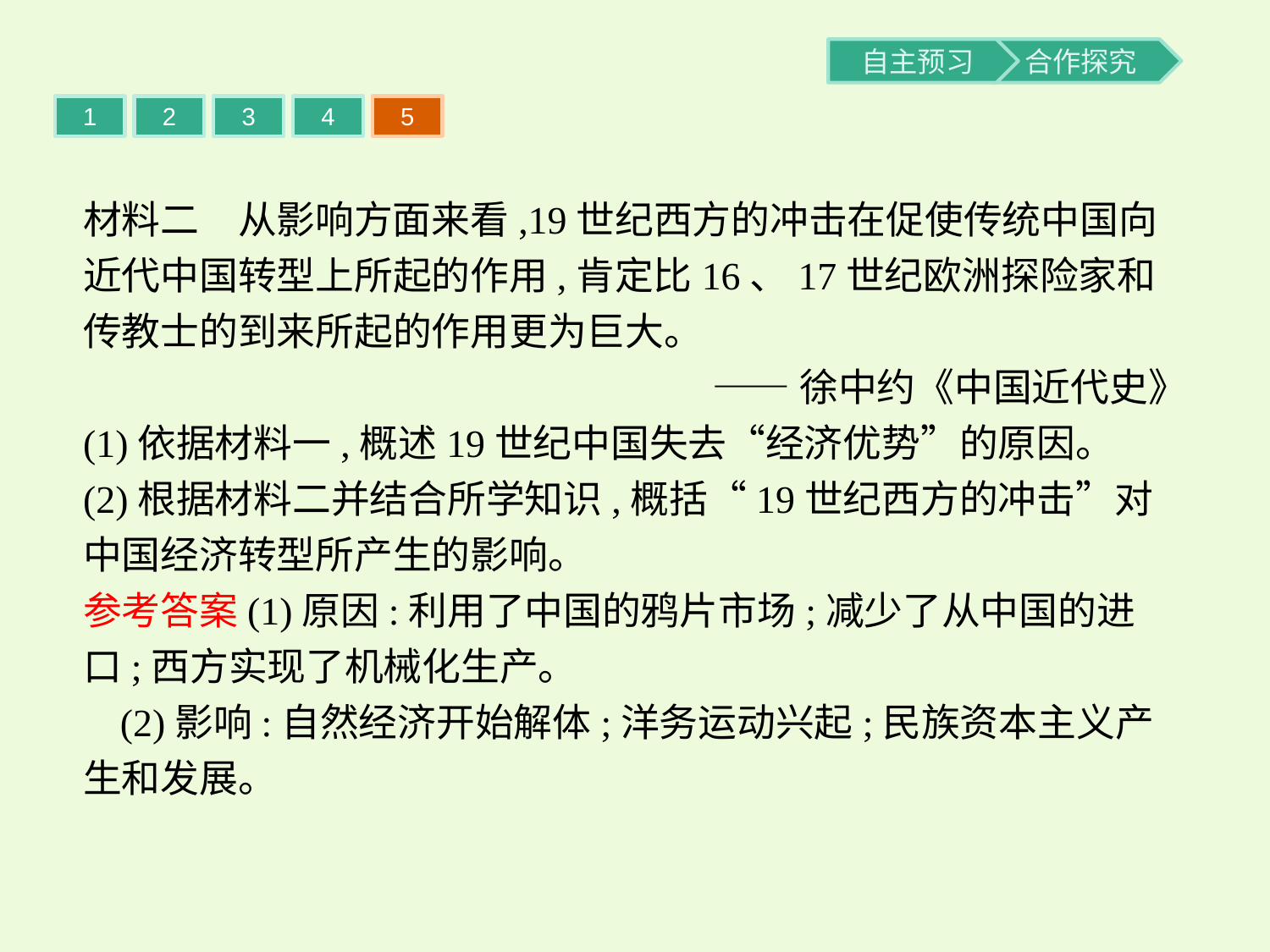

1
2
3
4
5
材料二　从影响方面来看,19世纪西方的冲击在促使传统中国向近代中国转型上所起的作用,肯定比16、17世纪欧洲探险家和传教士的到来所起的作用更为巨大。
——徐中约《中国近代史》
(1)依据材料一,概述19世纪中国失去“经济优势”的原因。
(2)根据材料二并结合所学知识,概括“19世纪西方的冲击”对中国经济转型所产生的影响。
参考答案(1)原因:利用了中国的鸦片市场;减少了从中国的进口;西方实现了机械化生产。
(2)影响:自然经济开始解体;洋务运动兴起;民族资本主义产生和发展。